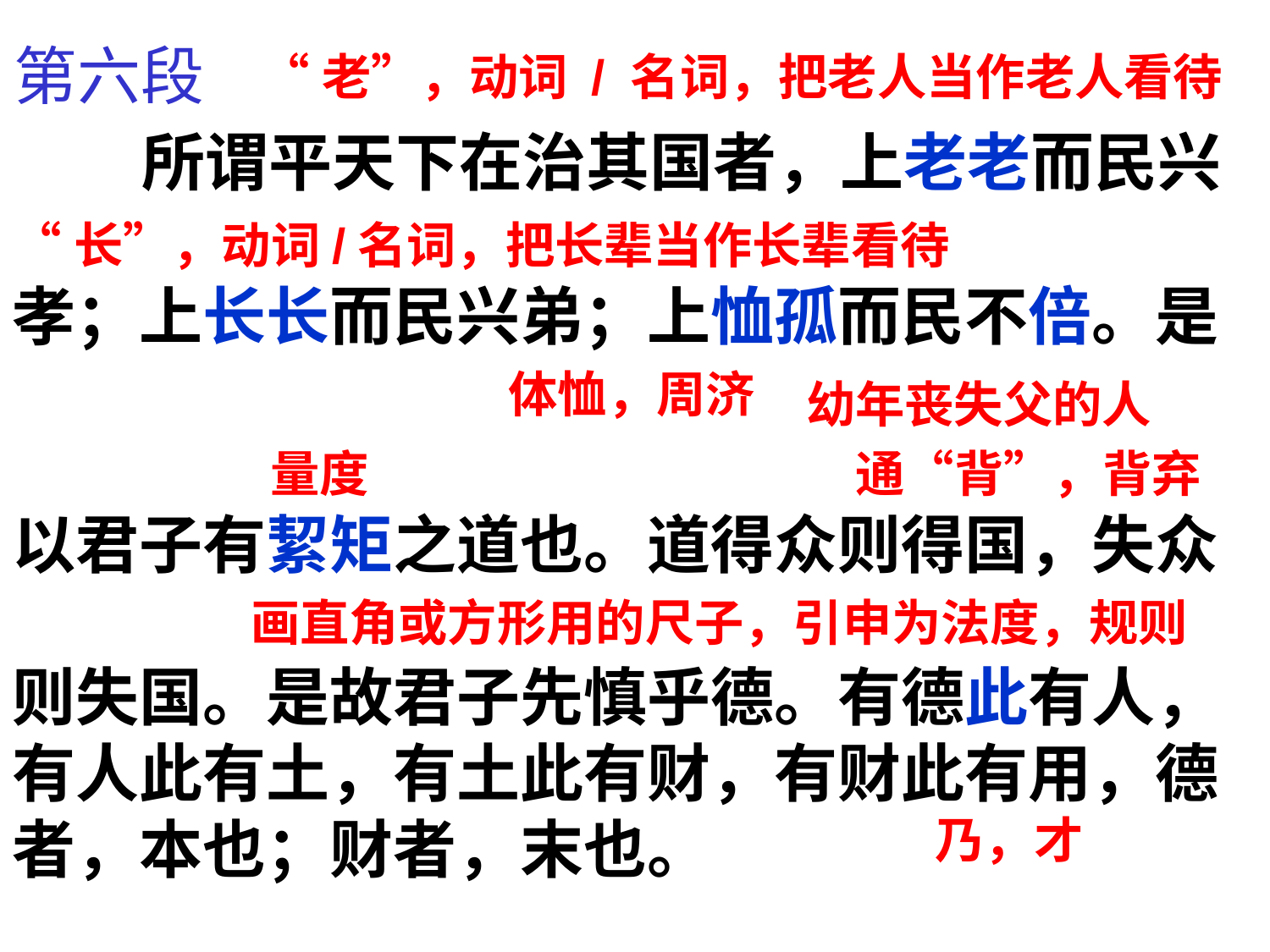

第六段
“老”，动词 / 名词，把老人当作老人看待
       所谓平天下在治其国者，上老老而民兴

孝；上长长而民兴弟；上恤孤而民不倍。是

以君子有絜矩之道也。道得众则得国，失众

则失国。是故君子先慎乎德。有德此有人，有人此有土，有土此有财，有财此有用，德者，本也；财者，末也。
“长”，动词/名词，把长辈当作长辈看待
体恤，周济
幼年丧失父的人
量度
通“背”，背弃
画直角或方形用的尺子，引申为法度，规则
乃，才